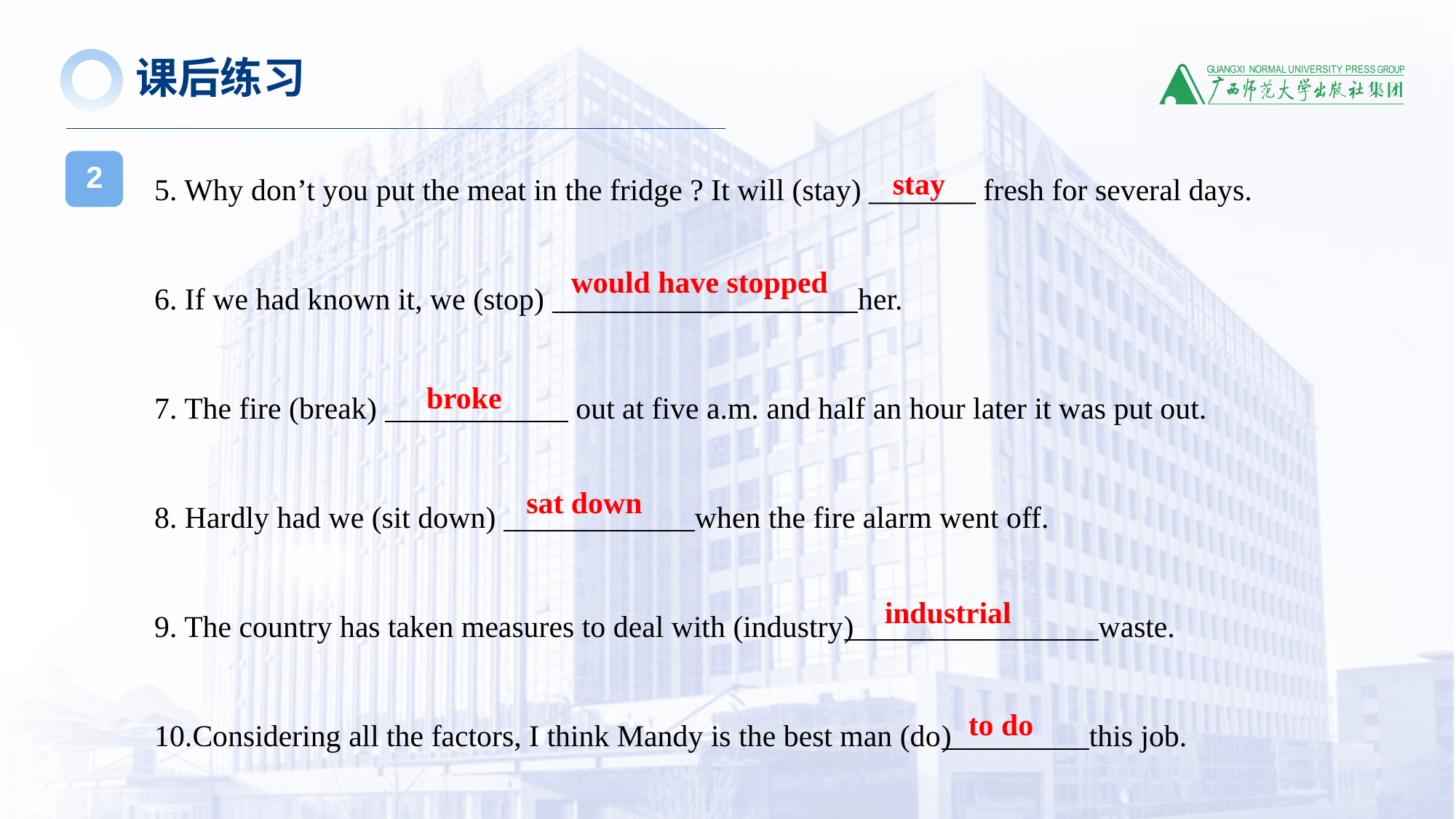

课后练习

5. Why don’t you put the meat in the fridge ? It will (stay) _______ fresh for several days.

6. If we had known it, we (stop)                                         her.

7. The fire (break)                          out at five a.m. and half an hour later it was put out.

8. Hardly had we (sit down)                          when the fire alarm went off.

9. The country has taken measures to deal with (industry)                                waste.

10.Considering all the factors, I think Mandy is the best man (do)                  this job.

2
stay
would have stopped
broke
sat down
industrial
to do